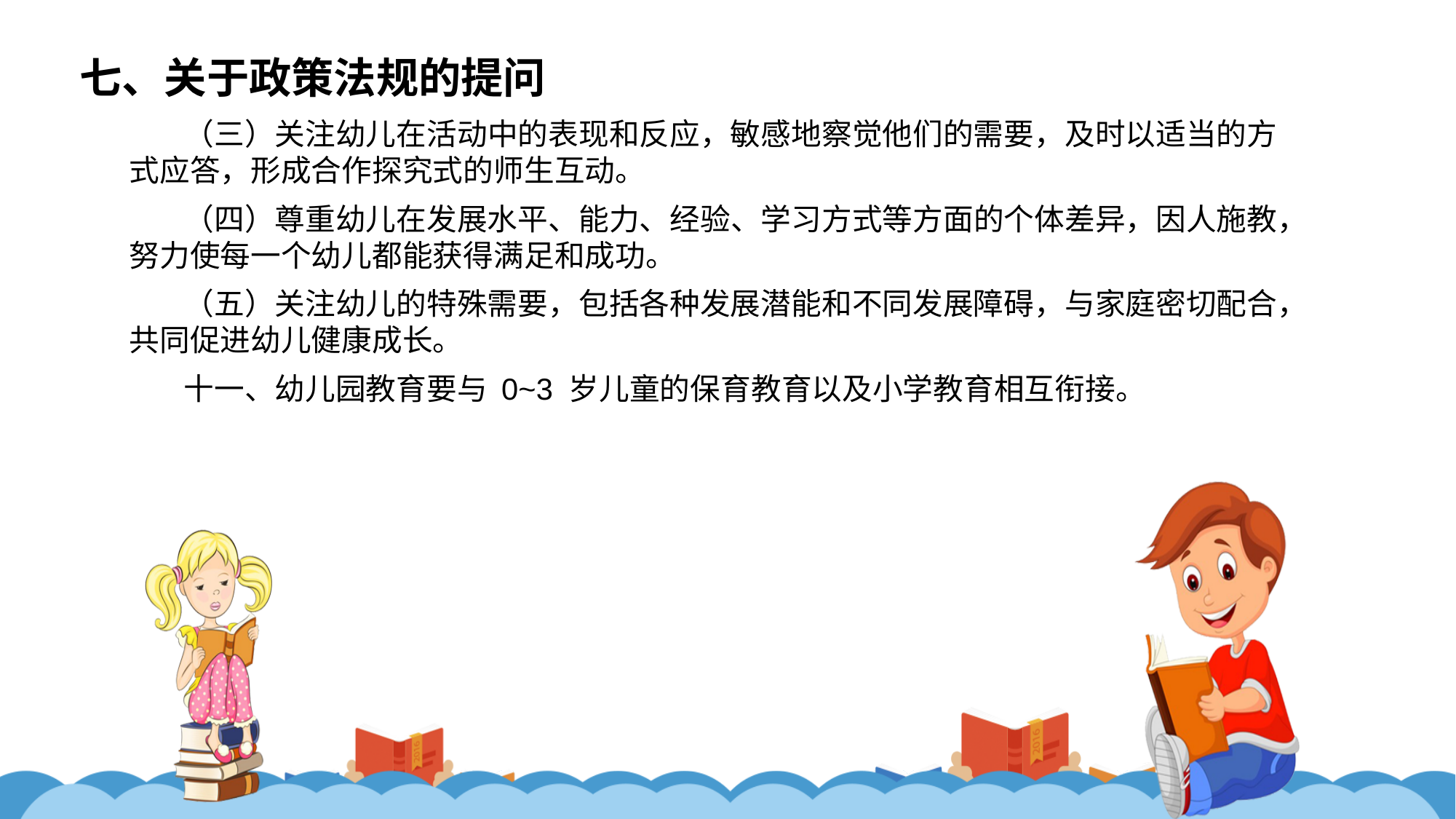

七、关于政策法规的提问
（三）关注幼儿在活动中的表现和反应，敏感地察觉他们的需要，及时以适当的方式应答，形成合作探究式的师生互动。
（四）尊重幼儿在发展水平、能力、经验、学习方式等方面的个体差异，因人施教，努力使每一个幼儿都能获得满足和成功。
（五）关注幼儿的特殊需要，包括各种发展潜能和不同发展障碍，与家庭密切配合，共同促进幼儿健康成长。
十一、幼儿园教育要与 0~3 岁儿童的保育教育以及小学教育相互衔接。